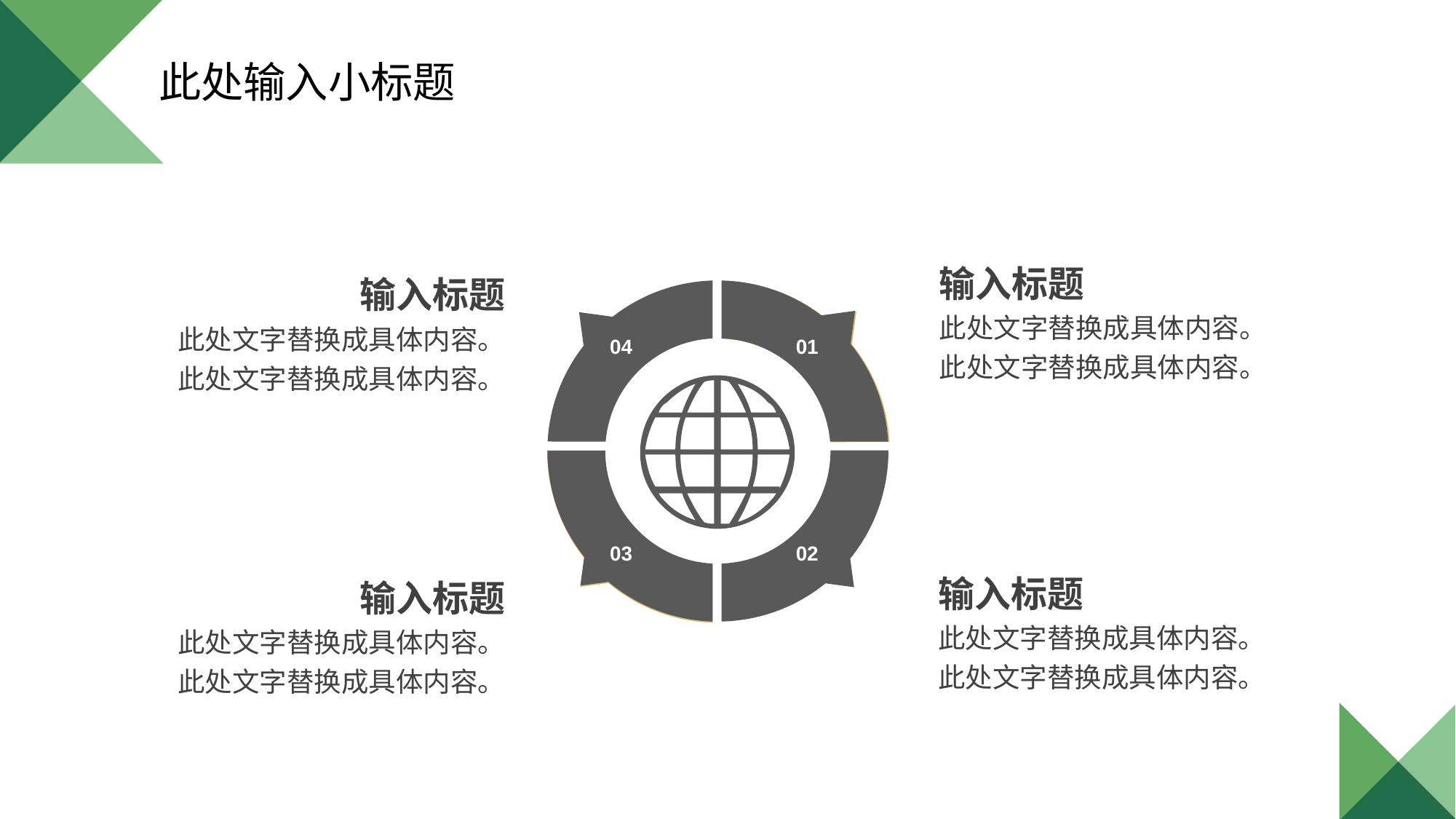

此处输入小标题

输入标题
此处文字替换成具体内容。
此处文字替换成具体内容。
输入标题
此处文字替换成具体内容。
此处文字替换成具体内容。

04
01

03
02
输入标题
此处文字替换成具体内容。
此处文字替换成具体内容。
输入标题
此处文字替换成具体内容。
此处文字替换成具体内容。